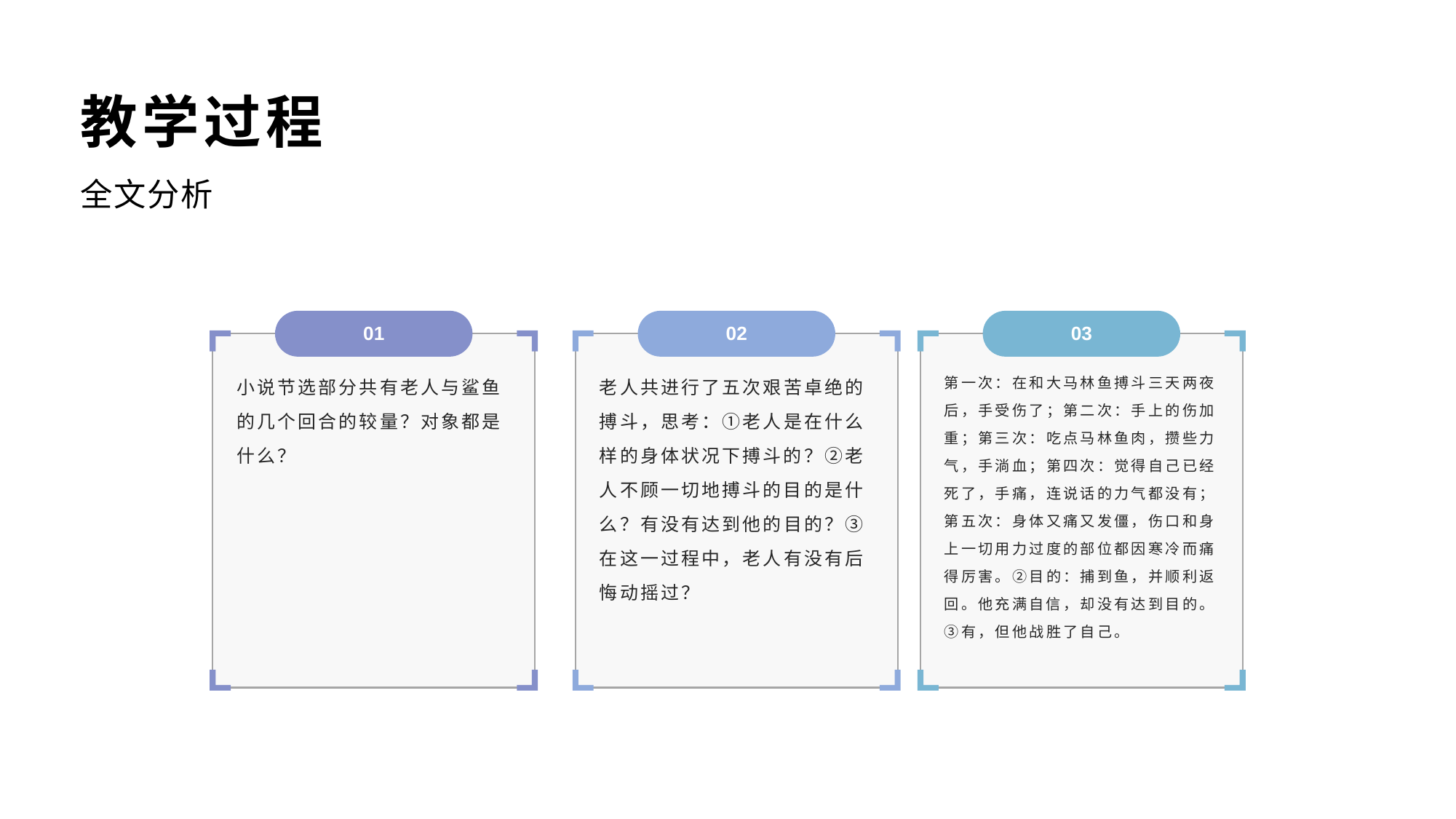

教学过程
全文分析
01
02
03

小说节选部分共有老人与鲨鱼的几个回合的较量？对象都是什么？
老人共进行了五次艰苦卓绝的搏斗，思考：①老人是在什么样的身体状况下搏斗的？②老人不顾一切地搏斗的目的是什么？有没有达到他的目的？③在这一过程中，老人有没有后悔动摇过？
第一次：在和大马林鱼搏斗三天两夜后，手受伤了；第二次：手上的伤加重；第三次：吃点马林鱼肉，攒些力气，手淌血；第四次：觉得自己已经死了，手痛，连说话的力气都没有；第五次：身体又痛又发僵，伤口和身上一切用力过度的部位都因寒冷而痛得厉害。②目的：捕到鱼，并顺利返回。他充满自信，却没有达到目的。③有，但他战胜了自己。